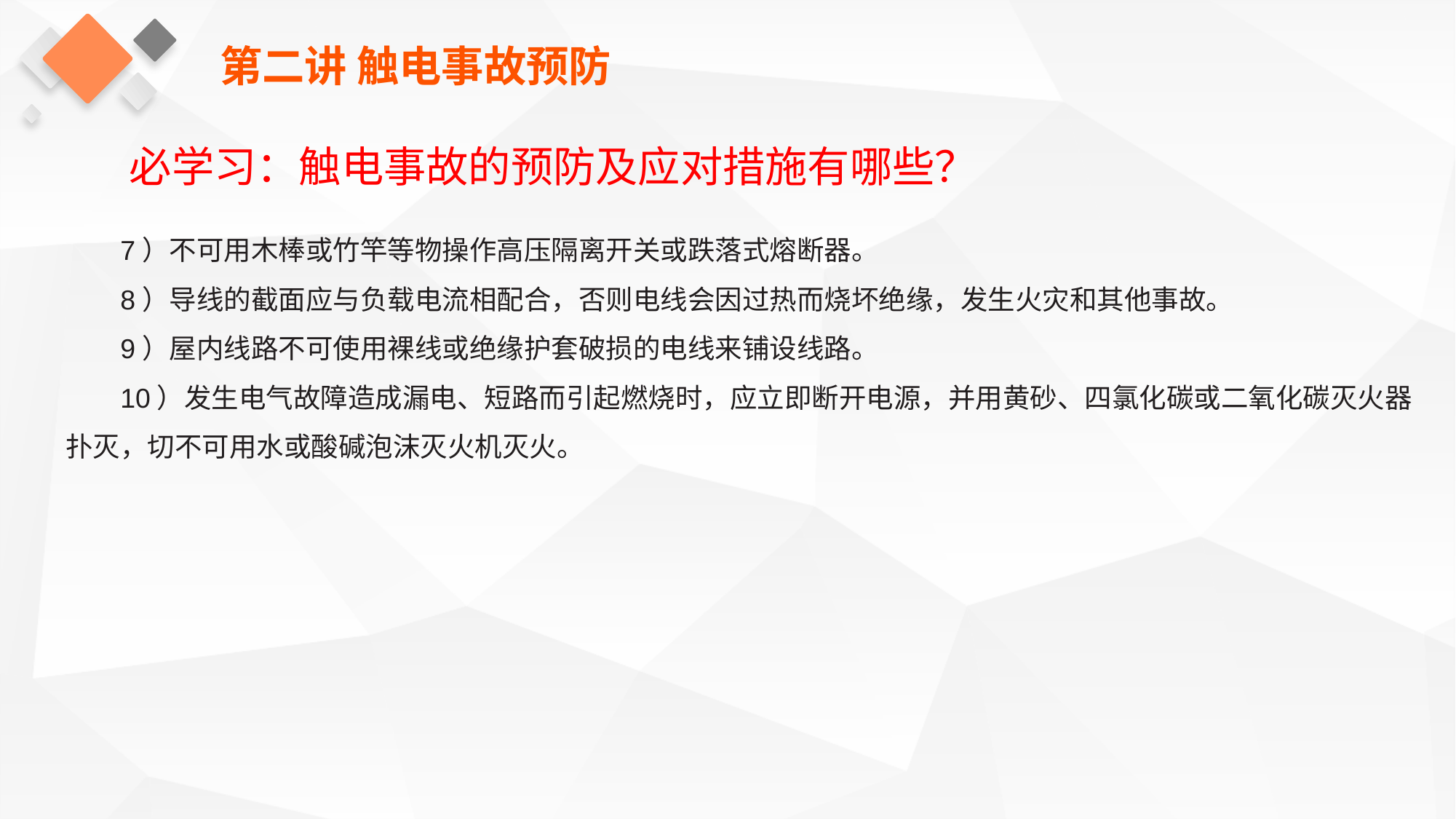

第二讲 触电事故预防
必学习：触电事故的预防及应对措施有哪些？
7）不可用木棒或竹竿等物操作高压隔离开关或跌落式熔断器。
8）导线的截面应与负载电流相配合，否则电线会因过热而烧坏绝缘，发生火灾和其他事故。
9）屋内线路不可使用裸线或绝缘护套破损的电线来铺设线路。
10）发生电气故障造成漏电、短路而引起燃烧时，应立即断开电源，并用黄砂、四氯化碳或二氧化碳灭火器扑灭，切不可用水或酸碱泡沫灭火机灭火。